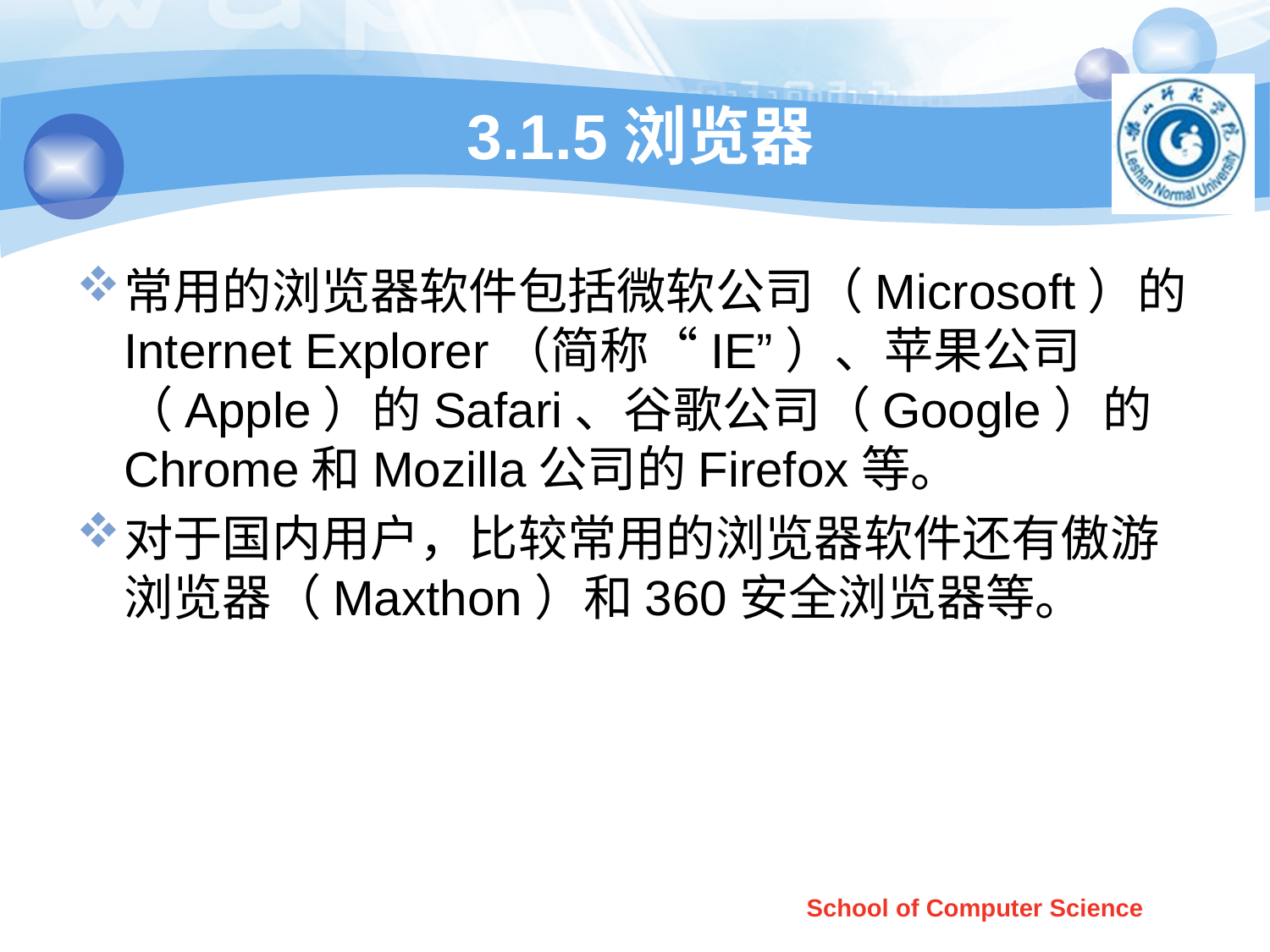

# 3.1.5浏览器
常用的浏览器软件包括微软公司（Microsoft）的Internet Explorer（简称“IE”）、苹果公司（Apple）的Safari、谷歌公司（Google）的Chrome和Mozilla公司的Firefox等。
对于国内用户，比较常用的浏览器软件还有傲游浏览器（Maxthon）和360安全浏览器等。
School of Computer Science